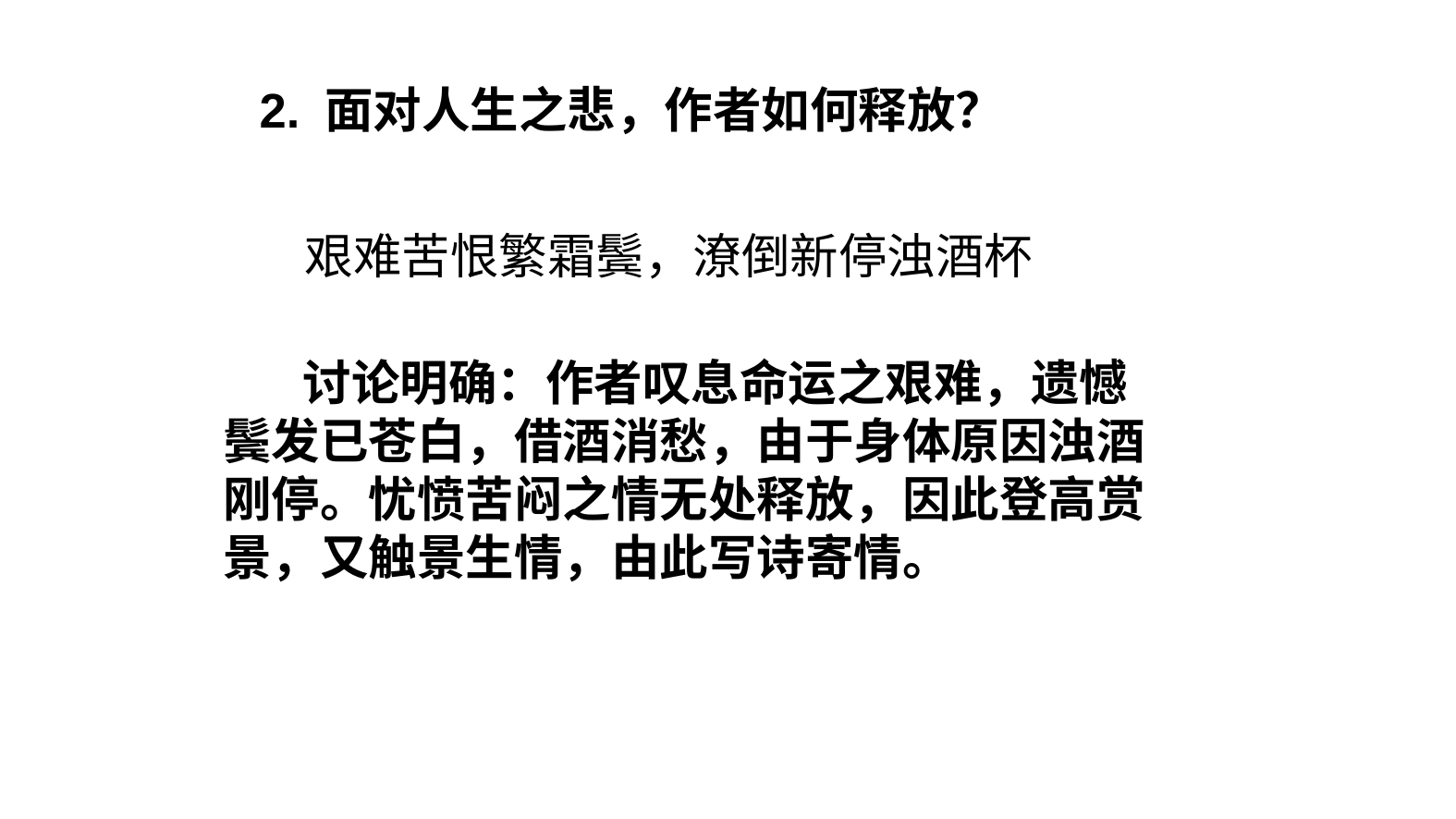

2. 面对人生之悲，作者如何释放？
艰难苦恨繁霜鬓，潦倒新停浊酒杯
  讨论明确：作者叹息命运之艰难，遗憾鬓发已苍白，借酒消愁，由于身体原因浊酒刚停。忧愤苦闷之情无处释放，因此登高赏景，又触景生情，由此写诗寄情。